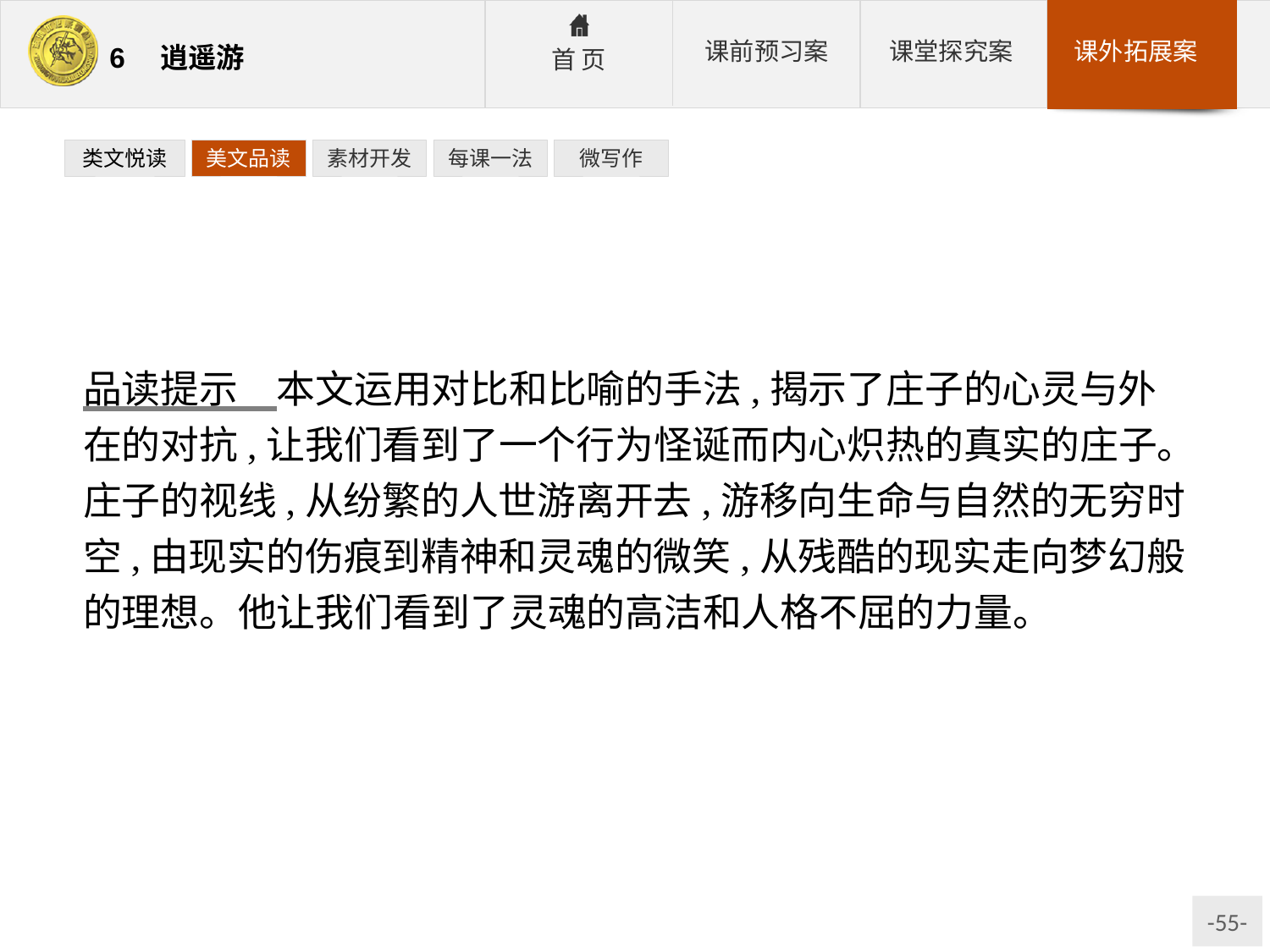

类文悦读
美文品读
素材开发
每课一法
微写作
品读提示　本文运用对比和比喻的手法,揭示了庄子的心灵与外在的对抗,让我们看到了一个行为怪诞而内心炽热的真实的庄子。庄子的视线,从纷繁的人世游离开去,游移向生命与自然的无穷时空,由现实的伤痕到精神和灵魂的微笑,从残酷的现实走向梦幻般的理想。他让我们看到了灵魂的高洁和人格不屈的力量。